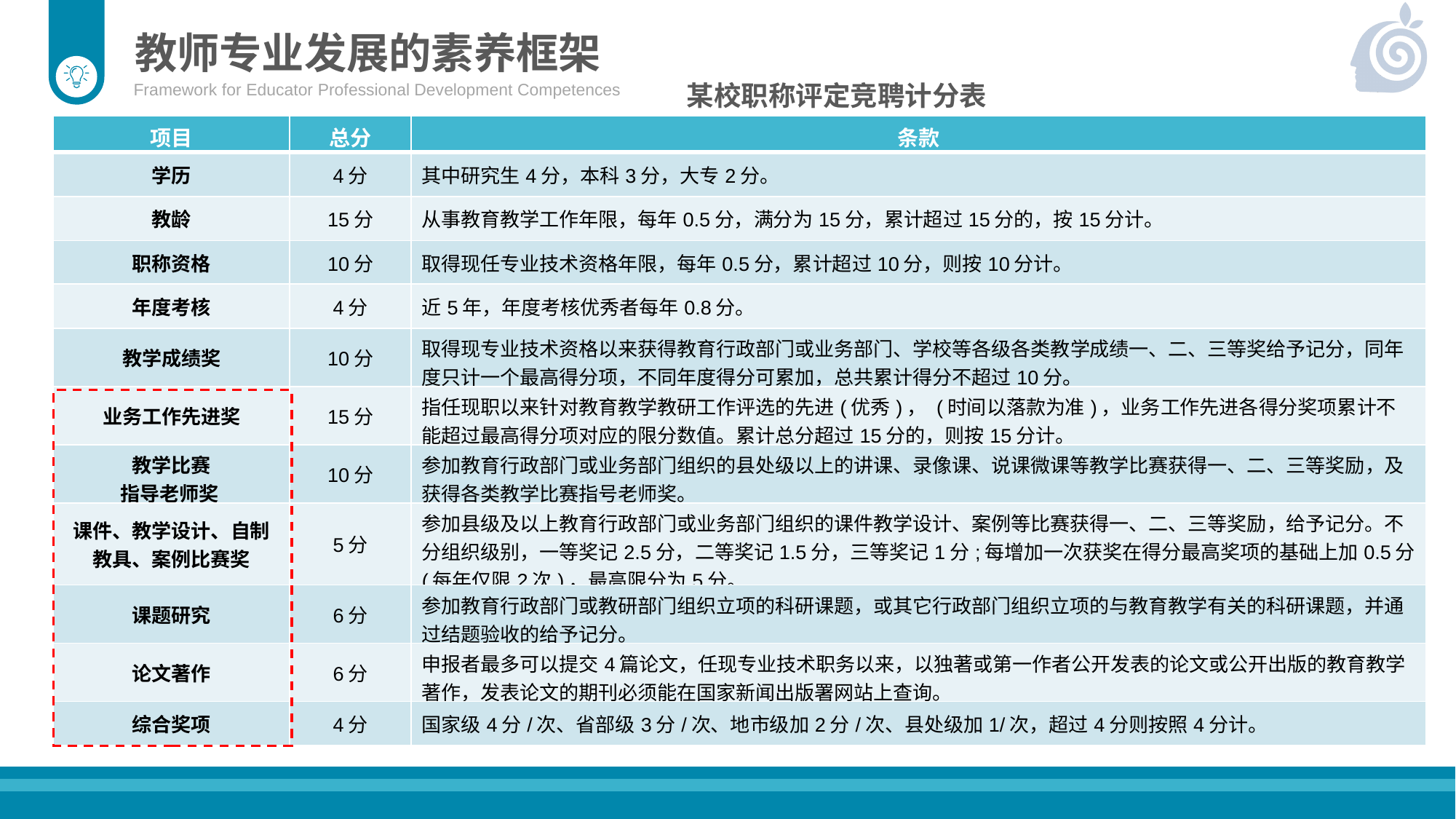

教师专业发展的素养框架
Framework for Educator Professional Development Competences
某校职称评定竞聘计分表
| 项目 | 总分 | 条款 |
| --- | --- | --- |
| 学历 | 4分 | 其中研究生4分，本科3分，大专2分。 |
| 教龄 | 15分 | 从事教育教学工作年限，每年0.5分，满分为15分，累计超过15分的，按15分计。 |
| 职称资格 | 10分 | 取得现任专业技术资格年限，每年0.5分，累计超过10分，则按10分计。 |
| 年度考核 | 4分 | 近5年，年度考核优秀者每年0.8分。 |
| 教学成绩奖 | 10分 | 取得现专业技术资格以来获得教育行政部门或业务部门、学校等各级各类教学成绩一、二、三等奖给予记分，同年度只计一个最高得分项，不同年度得分可累加，总共累计得分不超过10分。 |
| 业务工作先进奖 | 15分 | 指任现职以来针对教育教学教研工作评选的先进(优秀)， (时间以落款为准)，业务工作先进各得分奖项累计不能超过最高得分项对应的限分数值。累计总分超过15分的，则按15分计。 |
| 教学比赛 指导老师奖 | 10分 | 参加教育行政部门或业务部门组织的县处级以上的讲课、录像课、说课微课等教学比赛获得一、二、三等奖励，及获得各类教学比赛指号老师奖。 |
| 课件、教学设计、自制教具、案例比赛奖 | 5分 | 参加县级及以上教育行政部门或业务部门组织的课件教学设计、案例等比赛获得一、二、三等奖励，给予记分。不分组织级别，一等奖记2.5分，二等奖记1.5分，三等奖记1分;每增加一次获奖在得分最高奖项的基础上加0.5分 (每年仅限2次)，最高限分为5分。 |
| 课题研究 | 6分 | 参加教育行政部门或教研部门组织立项的科研课题，或其它行政部门组织立项的与教育教学有关的科研课题，并通过结题验收的给予记分。 |
| 论文著作 | 6分 | 申报者最多可以提交4篇论文，任现专业技术职务以来，以独著或第一作者公开发表的论文或公开出版的教育教学著作，发表论文的期刊必须能在国家新闻出版署网站上查询。 |
| 综合奖项 | 4分 | 国家级4分/次、省部级3分/次、地市级加2分/次、县处级加1/次，超过4分则按照4分计。 |